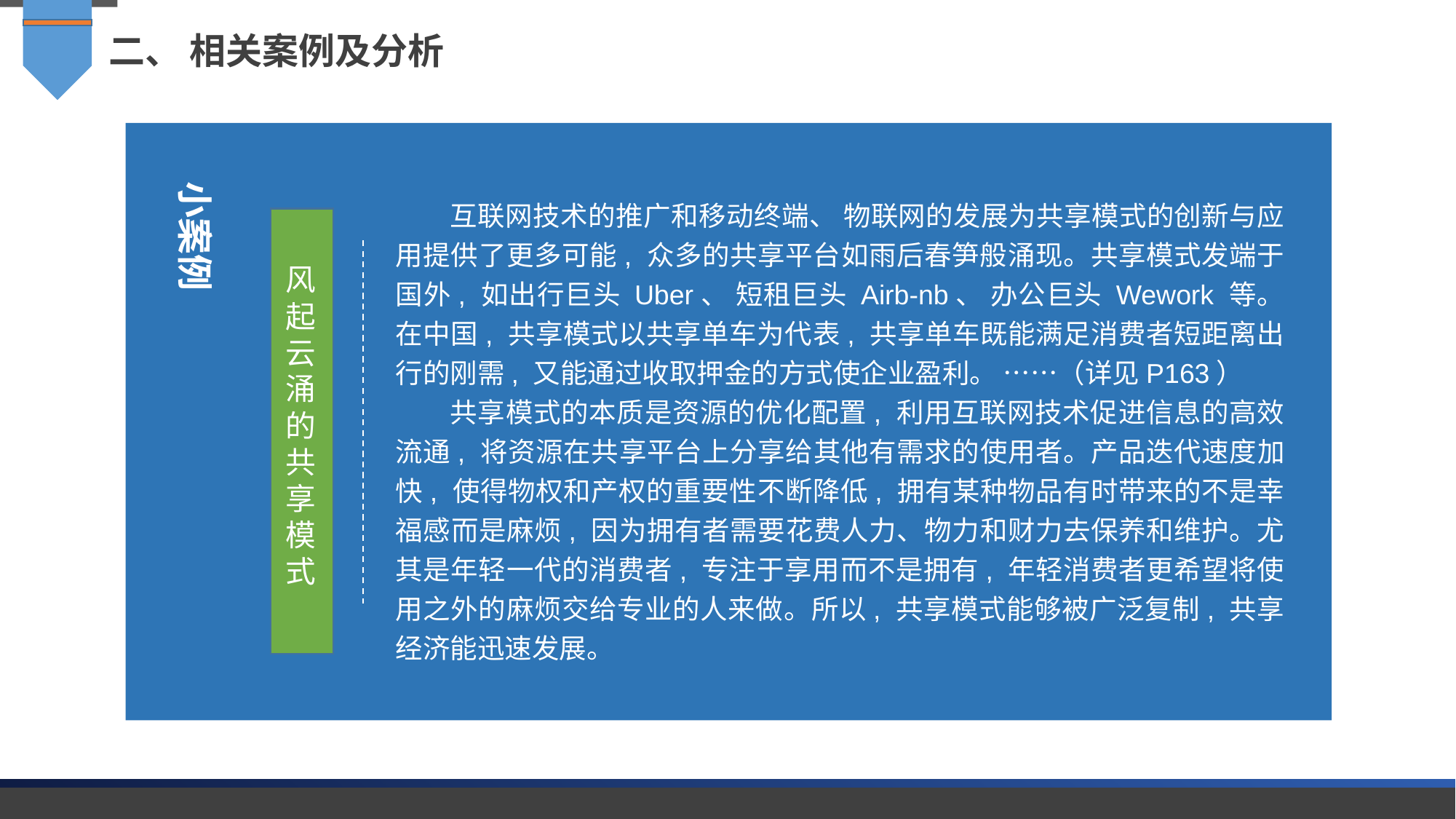

二、 相关案例及分析

小案例
互联网技术的推广和移动终端、 物联网的发展为共享模式的创新与应用提供了更多可能, 众多的共享平台如雨后春笋般涌现。共享模式发端于国外, 如出行巨头 Uber、 短租巨头 Airb-nb、 办公巨头 Wework 等。在中国, 共享模式以共享单车为代表, 共享单车既能满足消费者短距离出行的刚需, 又能通过收取押金的方式使企业盈利。 ……（详见P163）
共享模式的本质是资源的优化配置, 利用互联网技术促进信息的高效流通, 将资源在共享平台上分享给其他有需求的使用者。产品迭代速度加快, 使得物权和产权的重要性不断降低, 拥有某种物品有时带来的不是幸福感而是麻烦, 因为拥有者需要花费人力、物力和财力去保养和维护。尤其是年轻一代的消费者, 专注于享用而不是拥有, 年轻消费者更希望将使用之外的麻烦交给专业的人来做。所以, 共享模式能够被广泛复制, 共享经济能迅速发展。

风起云涌的共享模式